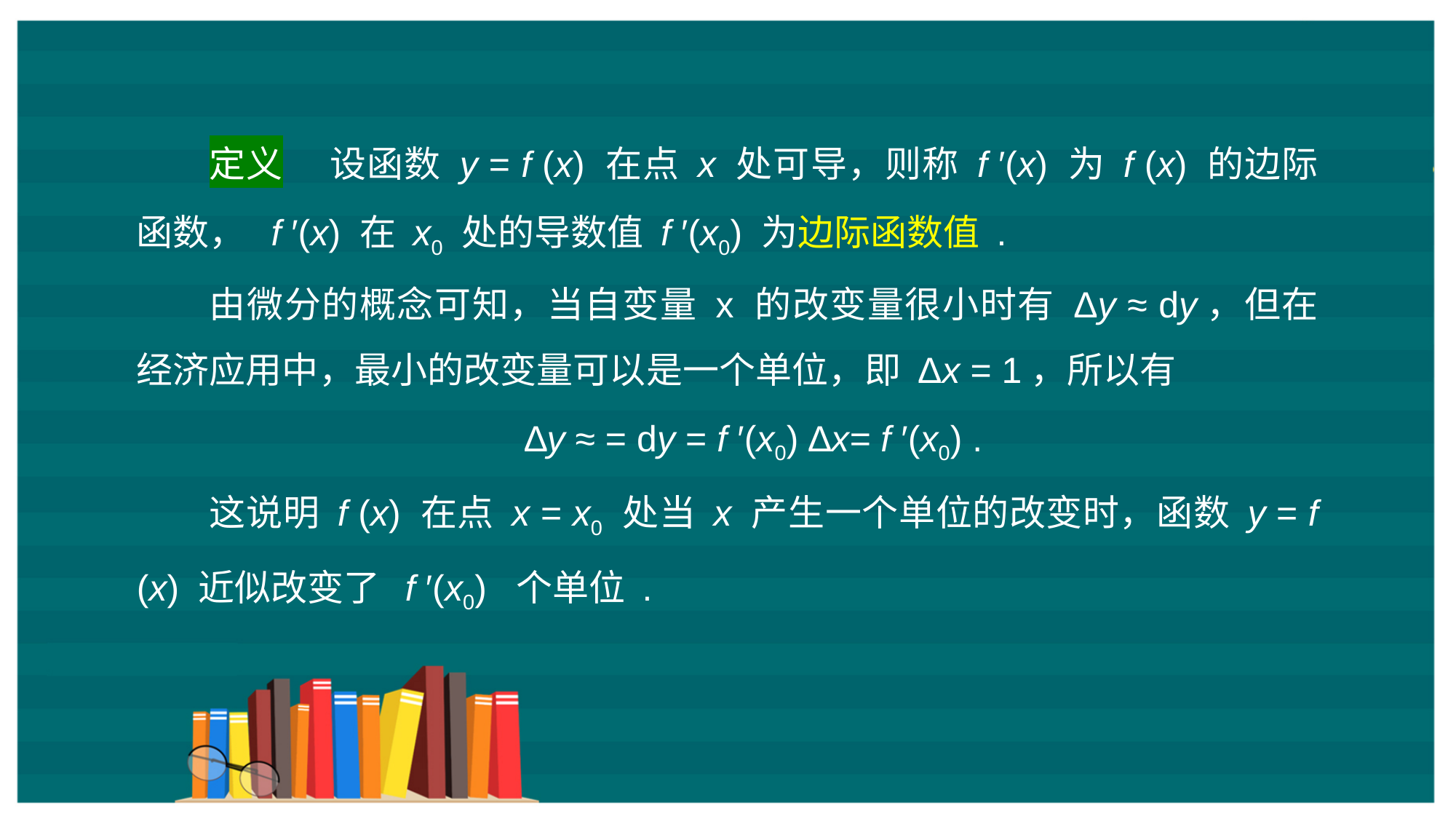

定义 　设函数 y = f (x) 在点 x 处可导，则称 f ′(x) 为 f (x) 的边际函数，  f ′(x) 在 x0 处的导数值 f ′(x0) 为边际函数值 .
由微分的概念可知，当自变量 x 的改变量很小时有 Δy ≈ dy，但在经济应用中，最小的改变量可以是一个单位，即 Δx = 1，所以有
∆y ≈ = dy = f ′(x0) ∆x= f ′(x0) .
这说明 f (x) 在点 x = x0 处当 x 产生一个单位的改变时，函数 y = f (x) 近似改变了  f ′(x0)  个单位 .